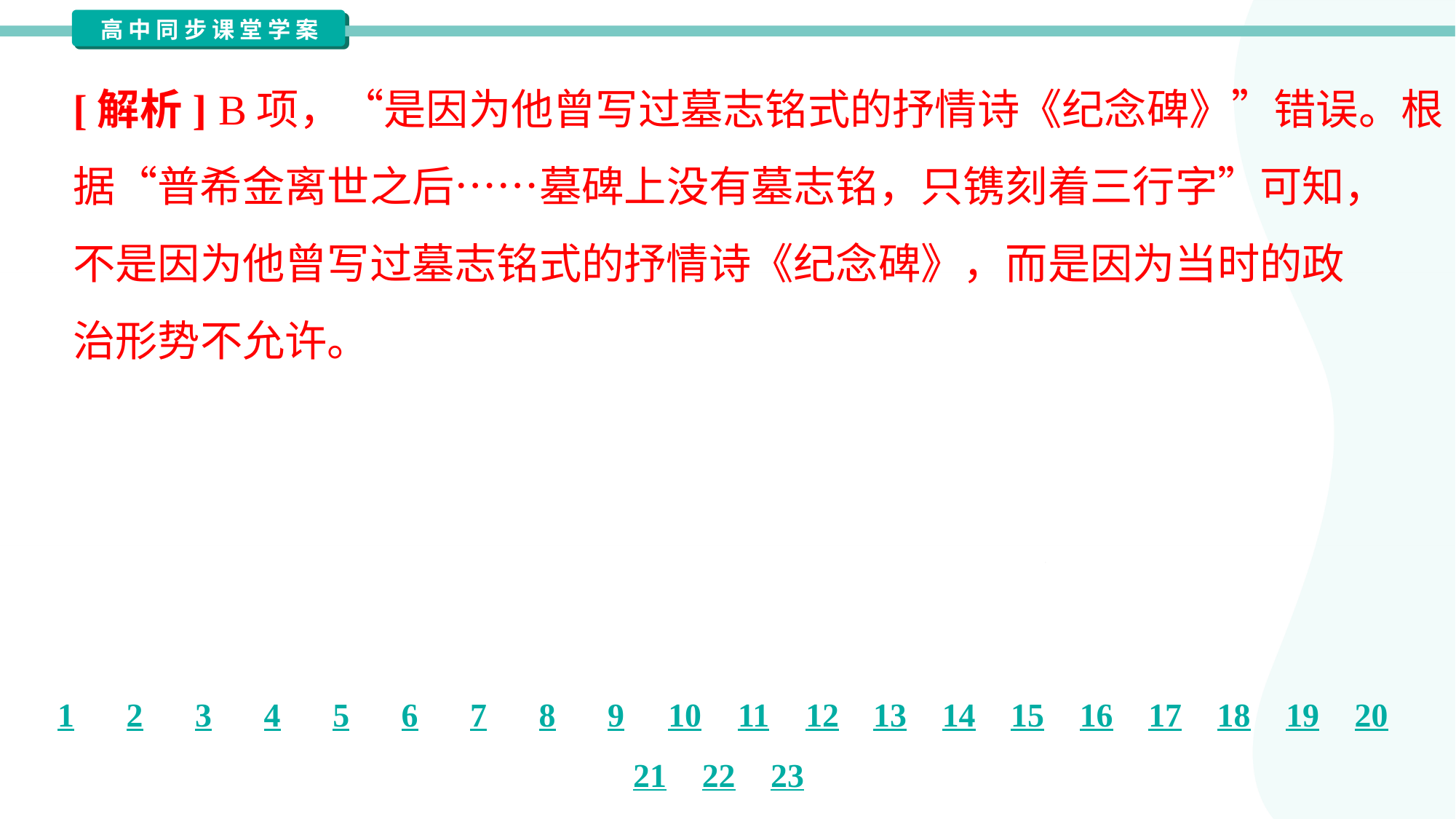

[解析] B项，“是因为他曾写过墓志铭式的抒情诗《纪念碑》”错误。根
据“普希金离世之后……墓碑上没有墓志铭，只镌刻着三行字”可知，
不是因为他曾写过墓志铭式的抒情诗《纪念碑》，而是因为当时的政
治形势不允许。